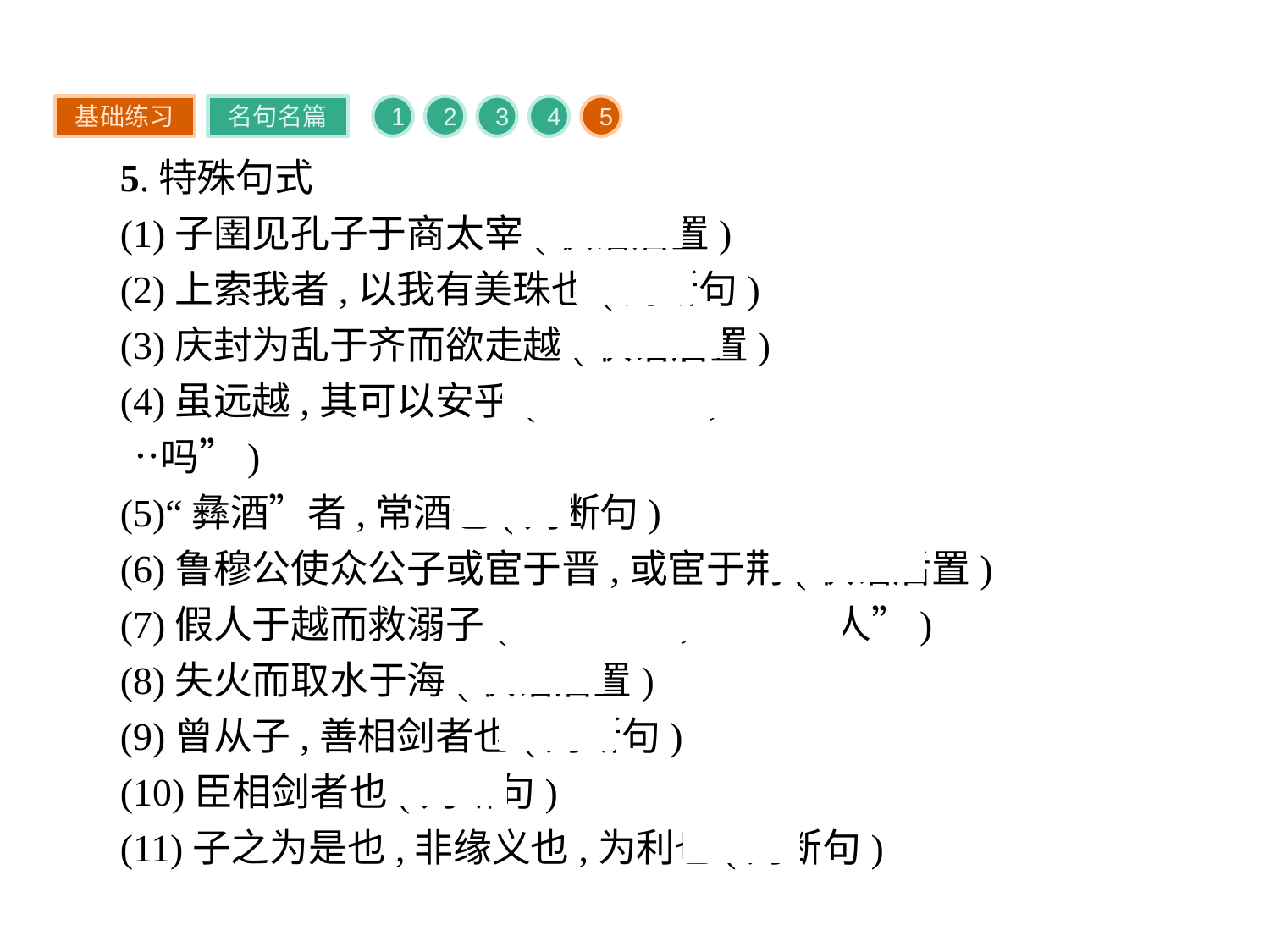

基础练习
名句名篇
1
2
3
4
5
5.特殊句式
(1)子圉见孔子于商太宰(状语后置)
(2)上索我者,以我有美珠也(判断句)
(3)庆封为乱于齐而欲走越(状语后置)
(4)虽远越,其可以安乎(固定句式,“其……乎”意即“难道就……吗”)
(5)“彝酒”者,常酒也(判断句)
(6)鲁穆公使众公子或宦于晋,或宦于荆(状语后置)
(7)假人于越而救溺子(状语后置,“于越假人”)
(8)失火而取水于海(状语后置)
(9)曾从子,善相剑者也(判断句)
(10)臣相剑者也(判断句)
(11)子之为是也,非缘义也,为利也(判断句)